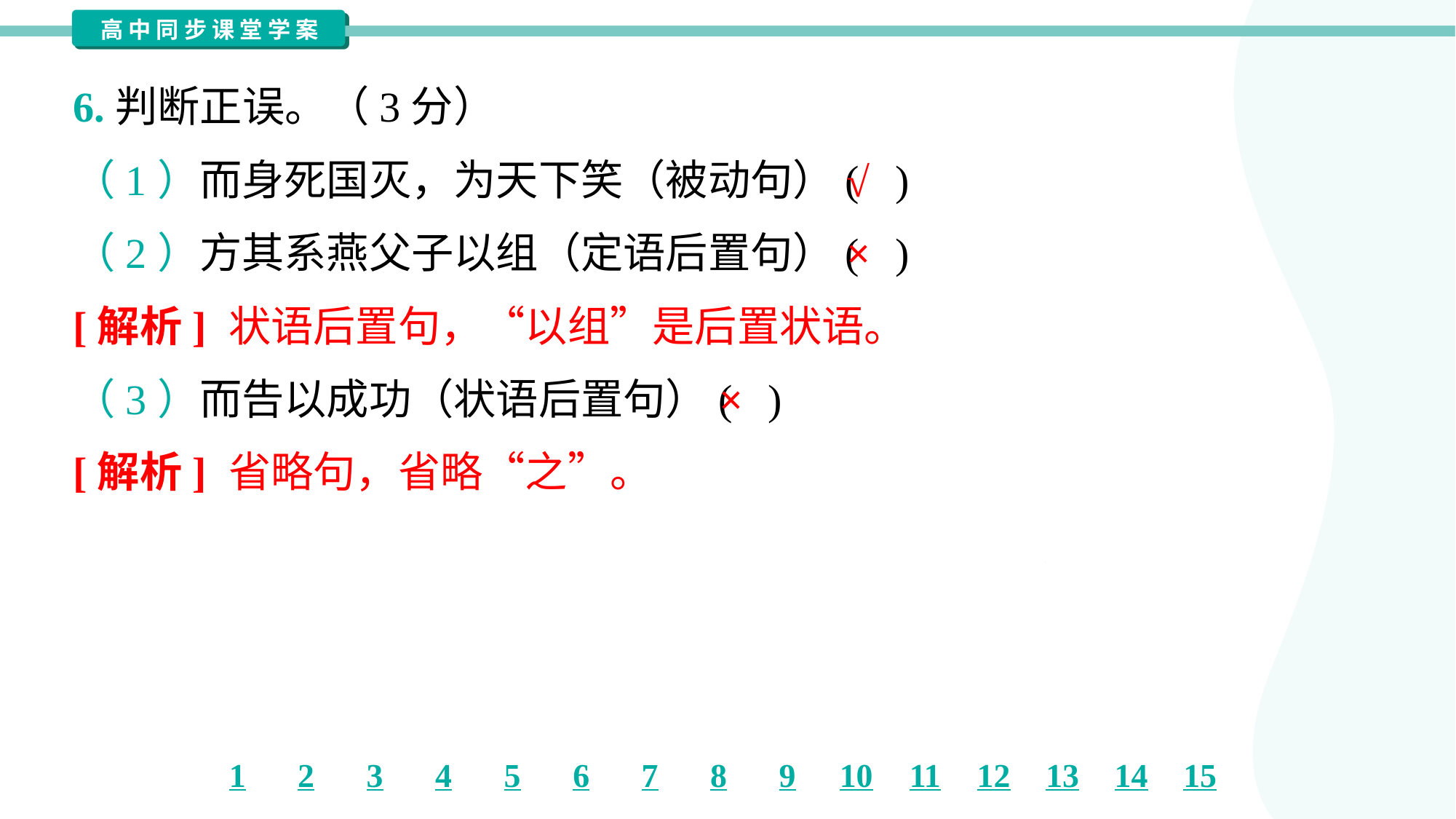

6.判断正误。（3分）
（1）而身死国灭，为天下笑（被动句）(   )
√
（2）方其系燕父子以组（定语后置句）(   )
×
[解析] 状语后置句，“以组”是后置状语。
（3）而告以成功（状语后置句）(   )
×
[解析] 省略句，省略“之”。